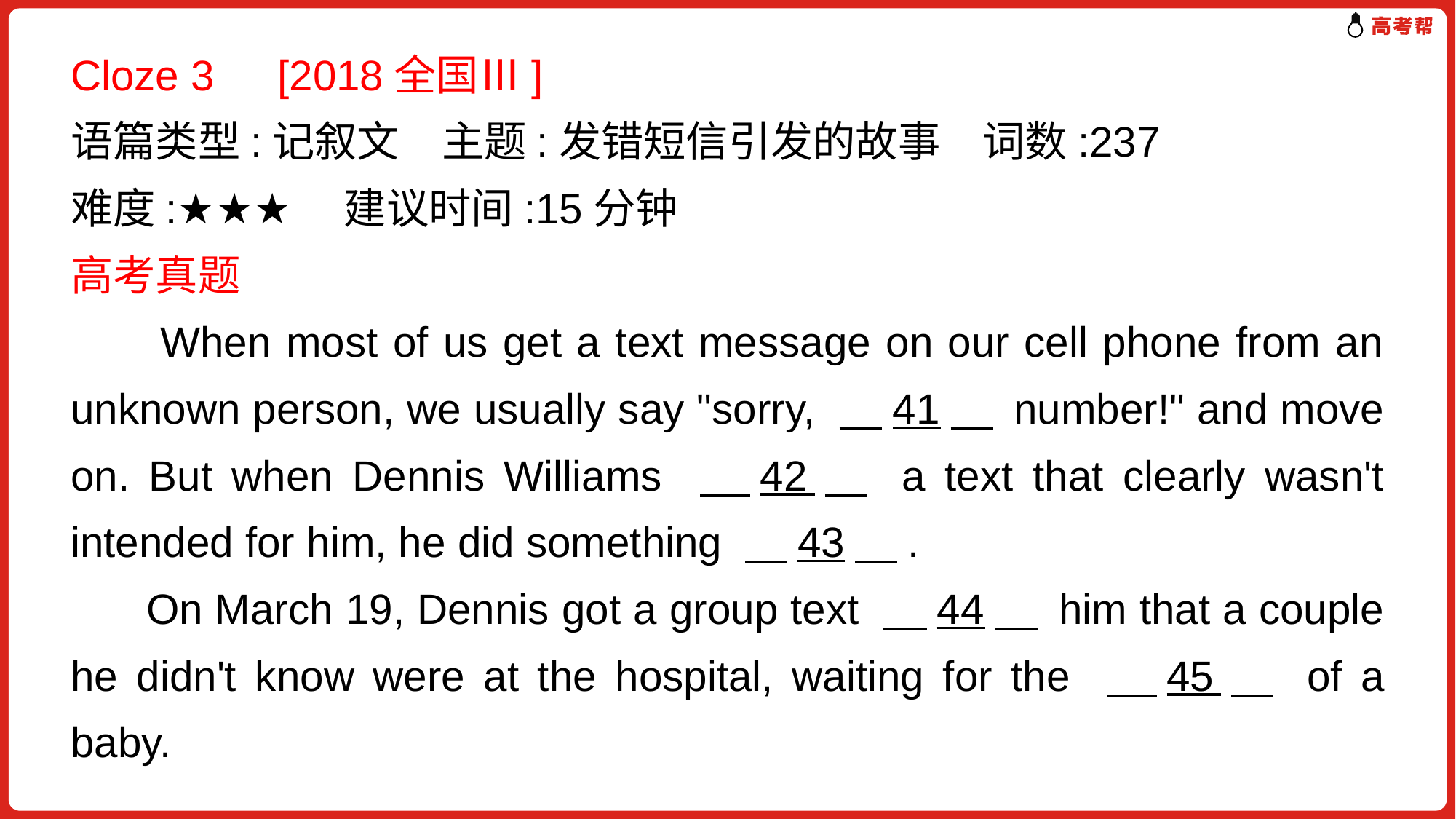

Cloze 3　[2018全国Ⅲ]
语篇类型:记叙文　主题:发错短信引发的故事　词数:237
难度:★★★　建议时间:15分钟
高考真题
      When most of us get a text message on our cell phone from an unknown person, we usually say "sorry, 　41　 number!" and move on. But when Dennis Williams 　42　 a text that clearly wasn't intended for him, he did something 　43　.
      On March 19, Dennis got a group text 　44　 him that a couple he didn't know were at the hospital, waiting for the 　45　 of a baby.